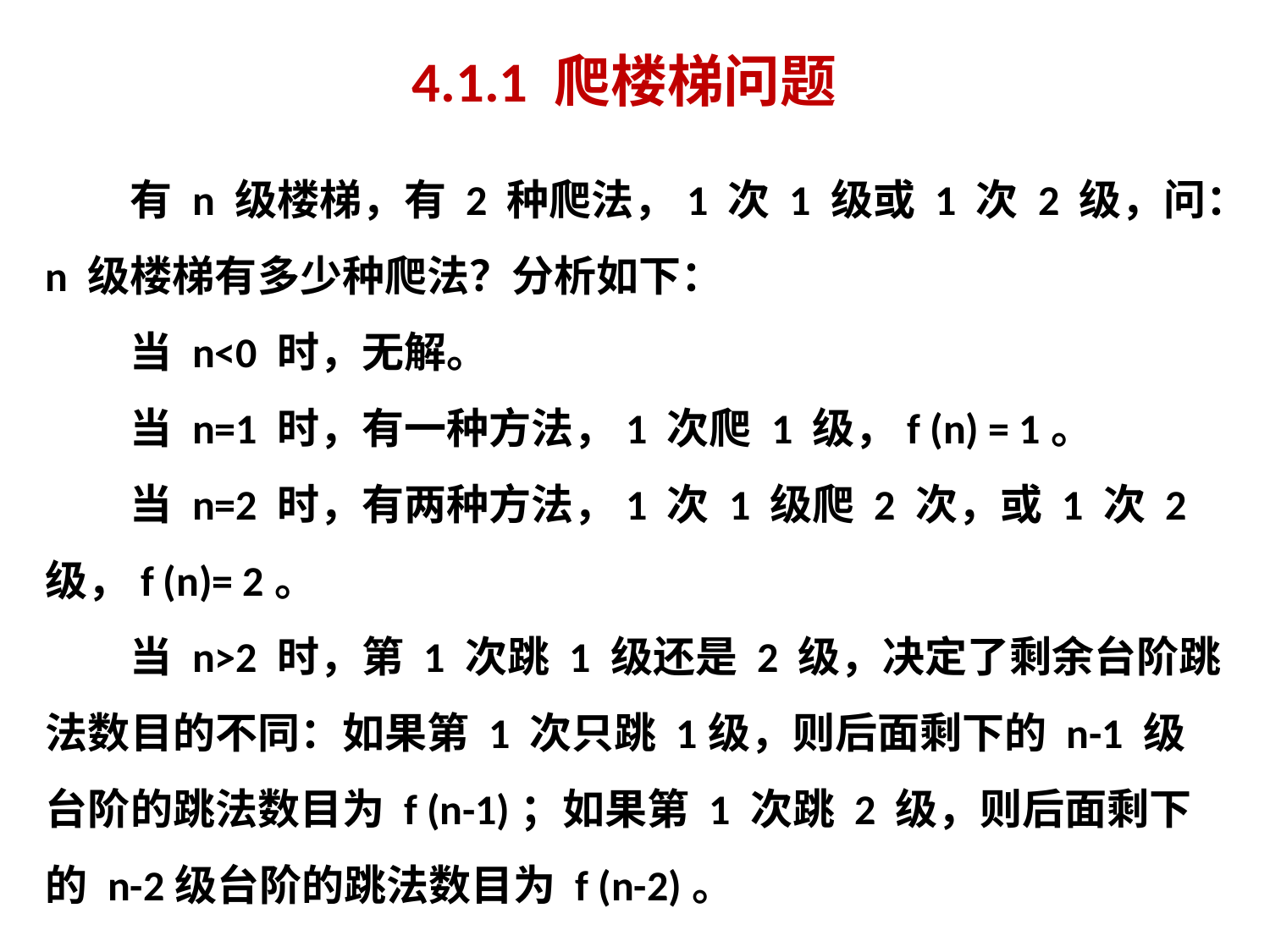

# 4.1.1 爬楼梯问题
有 n 级楼梯，有 2 种爬法，1 次 1 级或 1 次 2 级，问：n 级楼梯有多少种爬法？分析如下：
当 n<0 时，无解。
当 n=1 时，有一种方法，1 次爬 1 级，f (n) = 1。
当 n=2 时，有两种方法，1 次 1 级爬 2 次，或 1 次 2 级，f (n)= 2。
当 n>2 时，第 1 次跳 1 级还是 2 级，决定了剩余台阶跳法数目的不同：如果第 1 次只跳 1级，则后面剩下的 n-1 级台阶的跳法数目为 f (n-1)；如果第 1 次跳 2 级，则后面剩下的 n-2级台阶的跳法数目为 f (n-2)。